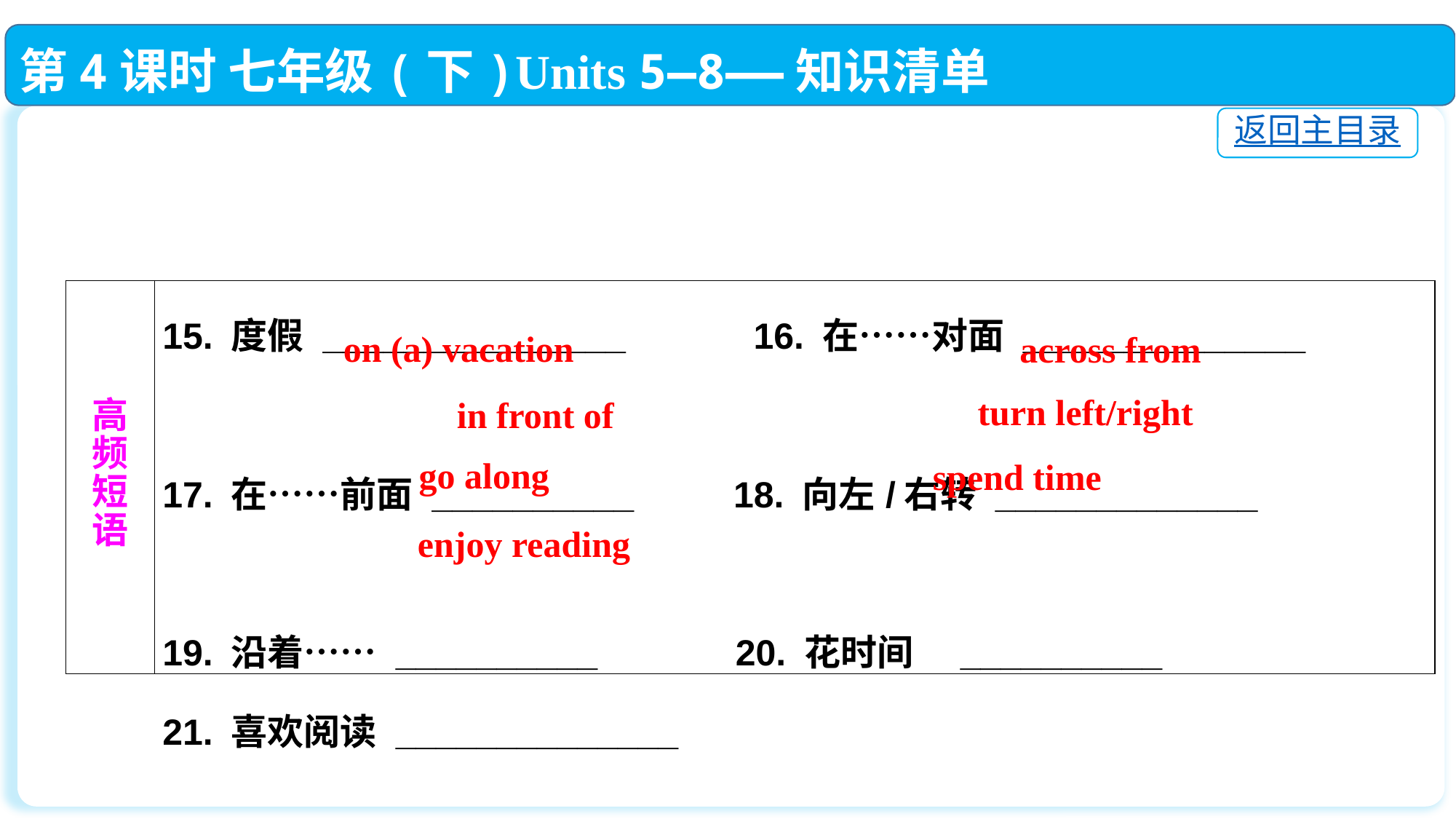

第4课时 七年级(下)Units 5—8——知识清单

返回主目录
| 高 频 短 语 | 15. 度假 \_\_\_\_\_\_\_\_\_\_\_\_\_\_\_　　　16. 在……对面 \_\_\_\_\_\_\_\_\_\_\_\_\_\_ 　　　　　　 17. 在……前面 \_\_\_\_\_\_\_\_\_\_　　 18. 向左/右转 \_\_\_\_\_\_\_\_\_\_\_\_\_　　　　　　　 19. 沿着…… \_\_\_\_\_\_\_\_\_\_ 　　　20. 花时间　\_\_\_\_\_\_\_\_\_\_　　　　　　 21. 喜欢阅读 \_\_\_\_\_\_\_\_\_\_\_\_\_\_ |
| --- | --- |
on (a) vacation
 across from
turn left/right
in front of
go along
spend time
enjoy reading